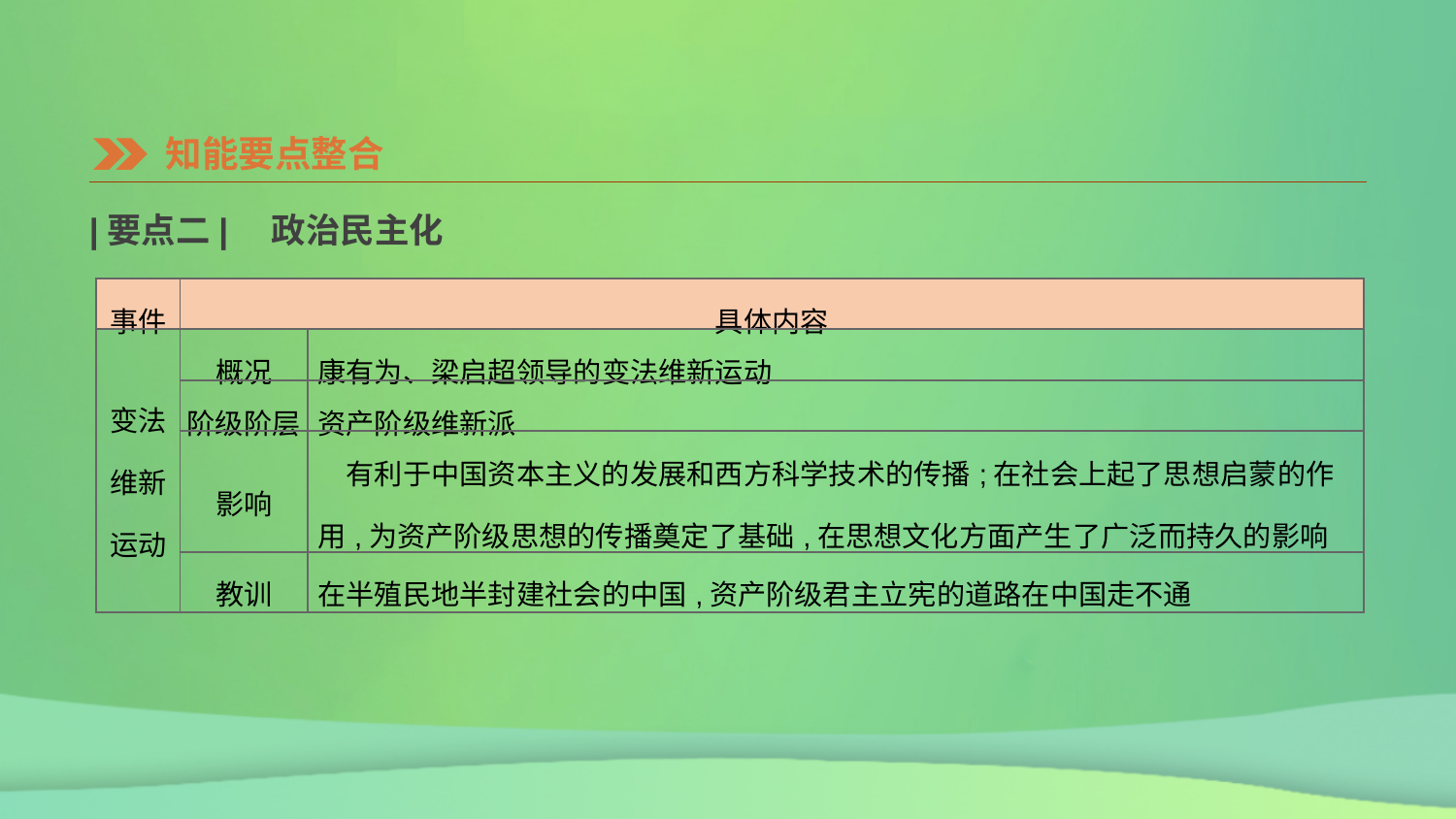

知能要点整合

|要点二|　政治民主化
| 事件 | 具体内容 |  |
| --- | --- | --- |
| 变法 维新运动 | 概况 | 康有为、梁启超领导的变法维新运动 |
|  | 阶级阶层 | 资产阶级维新派 |
|  | 影响 | 有利于中国资本主义的发展和西方科学技术的传播;在社会上起了思想启蒙的作用,为资产阶级思想的传播奠定了基础,在思想文化方面产生了广泛而持久的影响 |
|  | 教训 | 在半殖民地半封建社会的中国,资产阶级君主立宪的道路在中国走不通 |